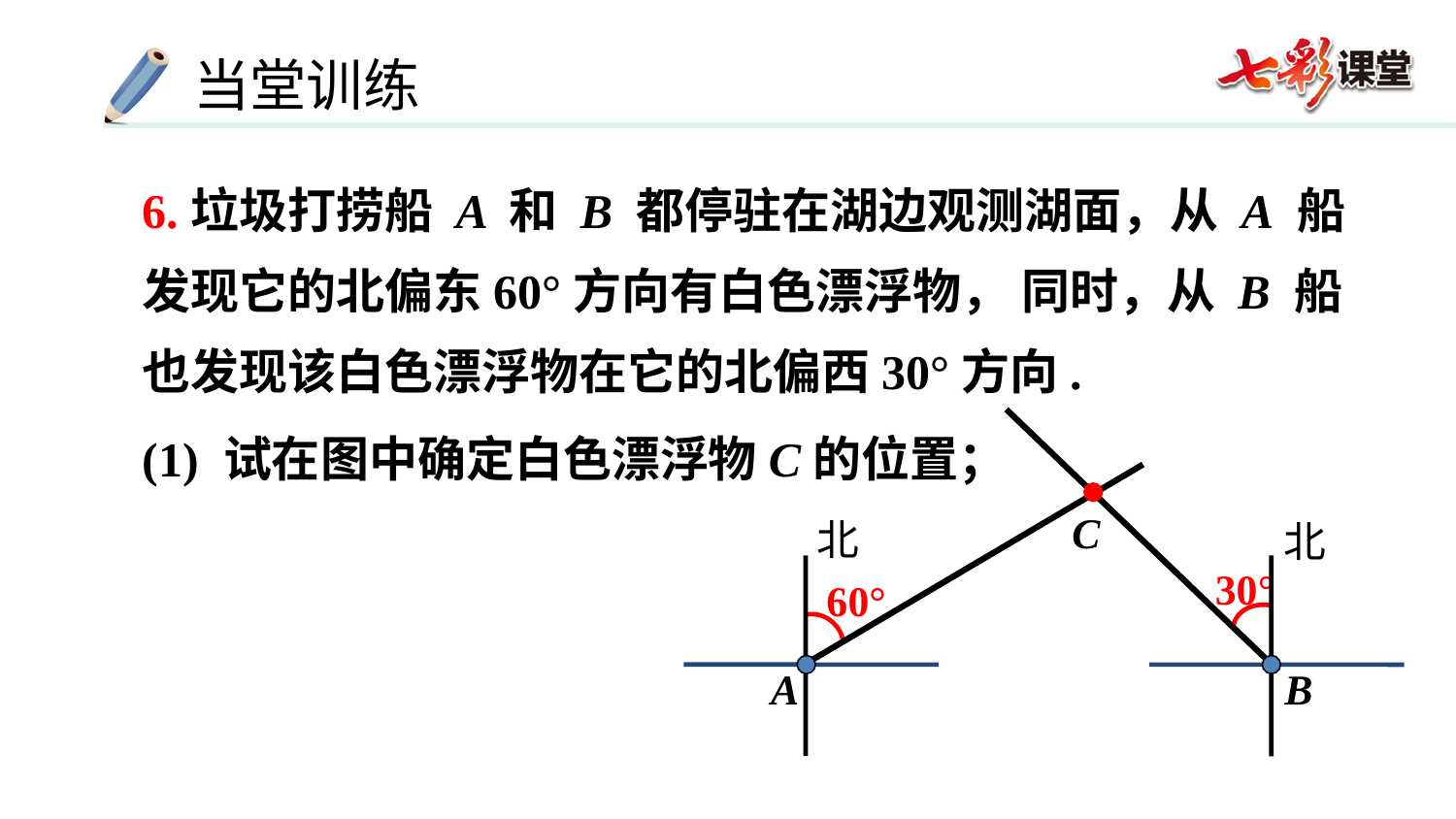

6.垃圾打捞船 A 和 B 都停驻在湖边观测湖面，从 A 船发现它的北偏东60°方向有白色漂浮物， 同时，从 B 船也发现该白色漂浮物在它的北偏西30°方向.
(1) 试在图中确定白色漂浮物C的位置；

C
北
北

30°
60°

A
B